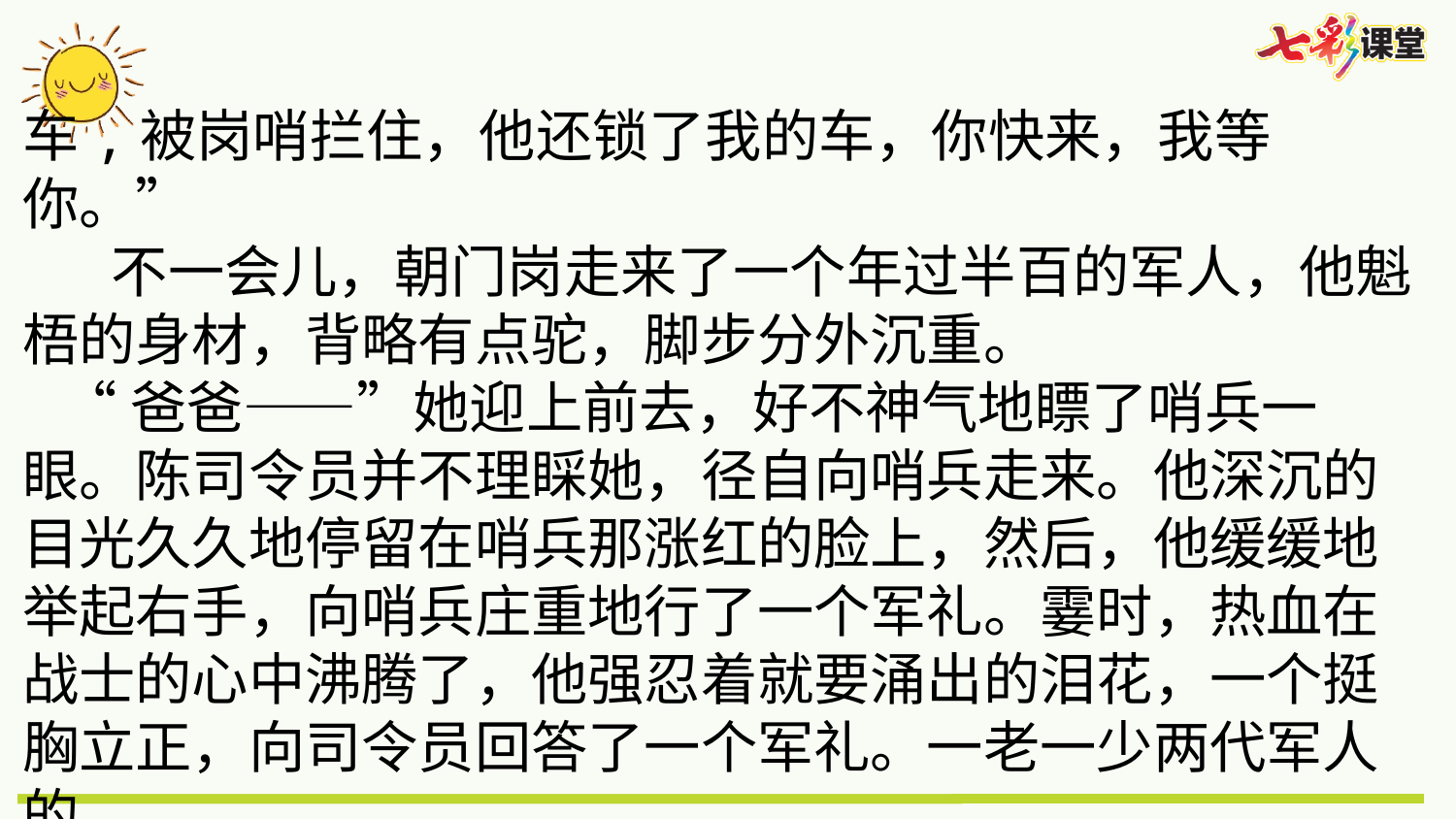

车,被岗哨拦住，他还锁了我的车，你快来，我等你。”
      不一会儿，朝门岗走来了一个年过半百的军人，他魁梧的身材，背略有点驼，脚步分外沉重。
   “爸爸——”她迎上前去，好不神气地瞟了哨兵一眼。陈司令员并不理睬她，径自向哨兵走来。他深沉的目光久久地停留在哨兵那涨红的脸上，然后，他缓缓地举起右手，向哨兵庄重地行了一个军礼。霎时，热血在战士的心中沸腾了，他强忍着就要涌出的泪花，一个挺胸立正，向司令员回答了一个军礼。一老一少两代军人的